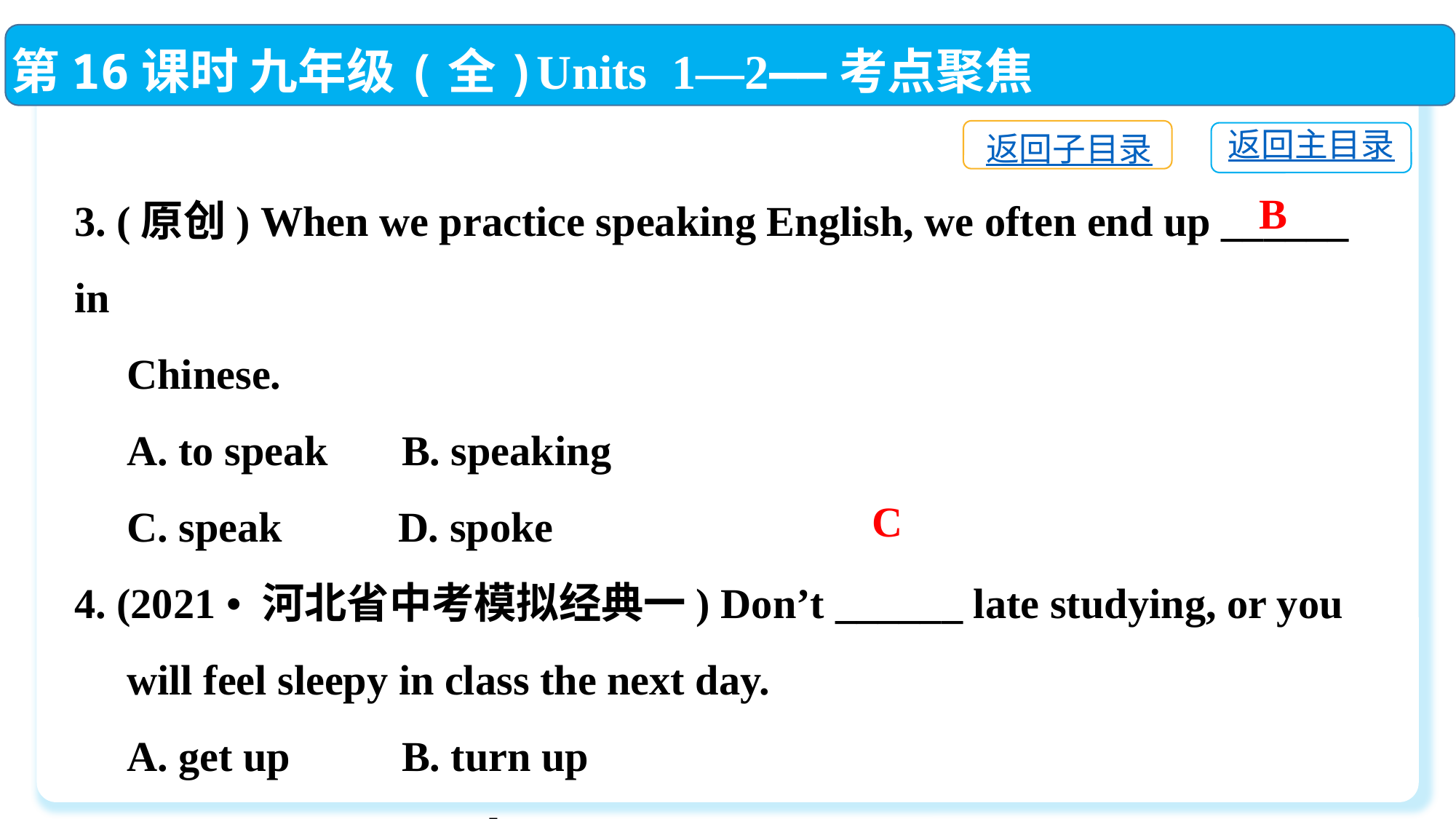

第16课时 九年级(全)Units  1—2——考点聚焦

返回子目录
返回主目录
3. (原创) When we practice speaking English, we often end up ______ in
     Chinese.
     A. to speak	B. speaking
     C. speak	          D. spoke
4. (2021 • 河北省中考模拟经典一) Don’t ______ late studying, or you
     will feel sleepy in class the next day.
     A. get up　　	B. turn up
     C. stay up 　	D. take up
B

C